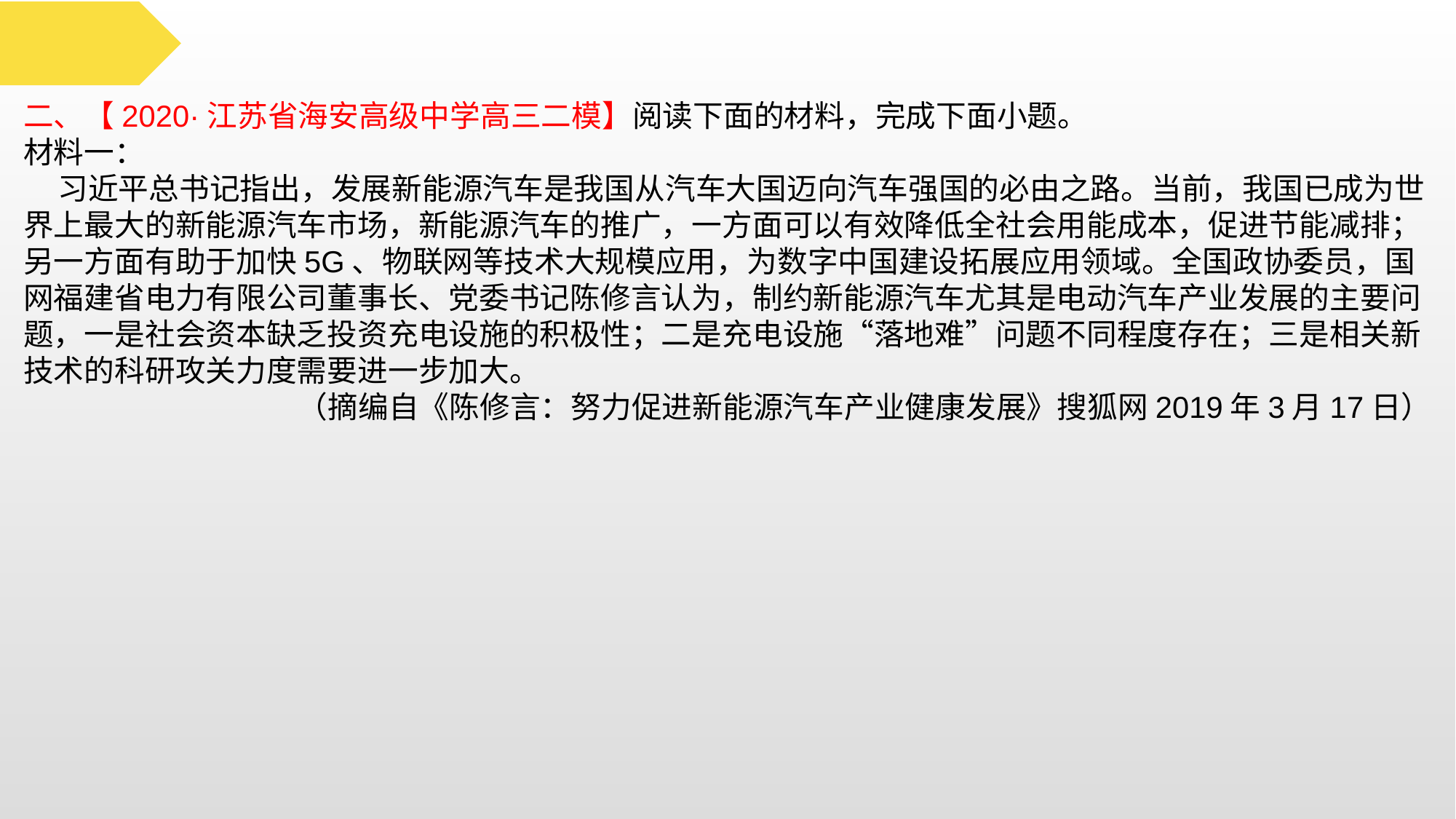

二、【2020·江苏省海安高级中学高三二模】阅读下面的材料，完成下面小题。
材料一：
    习近平总书记指出，发展新能源汽车是我国从汽车大国迈向汽车强国的必由之路。当前，我国已成为世界上最大的新能源汽车市场，新能源汽车的推广，一方面可以有效降低全社会用能成本，促进节能减排；另一方面有助于加快5G、物联网等技术大规模应用，为数字中国建设拓展应用领域。全国政协委员，国网福建省电力有限公司董事长、党委书记陈修言认为，制约新能源汽车尤其是电动汽车产业发展的主要问题，一是社会资本缺乏投资充电设施的积极性；二是充电设施“落地难”问题不同程度存在；三是相关新技术的科研攻关力度需要进一步加大。
（摘编自《陈修言：努力促进新能源汽车产业健康发展》搜狐网2019年3月17日）